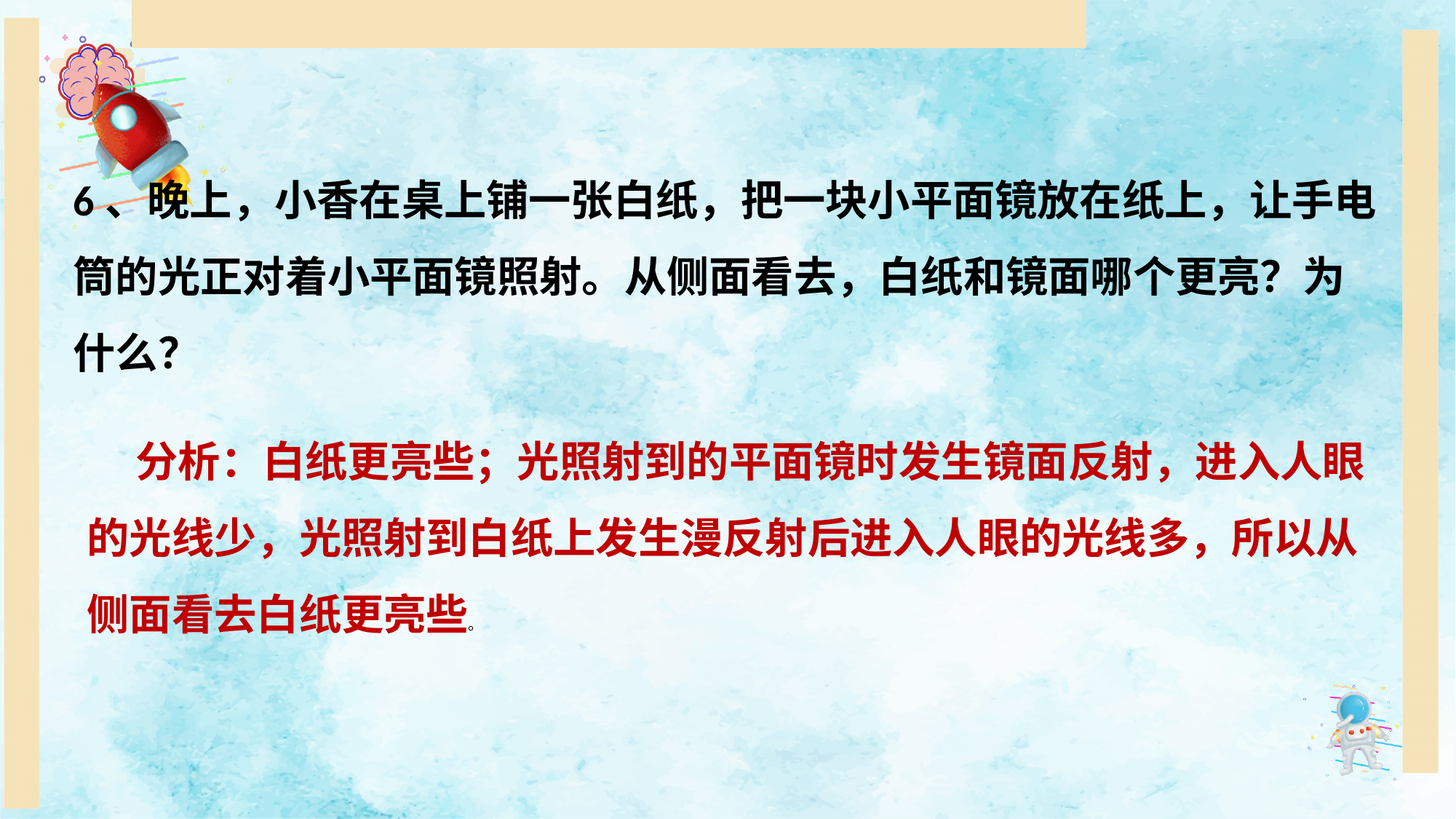

6、晚上，小香在桌上铺一张白纸，把一块小平面镜放在纸上，让手电筒的光正对着小平面镜照射。从侧面看去，白纸和镜面哪个更亮？为什么？
    分析：白纸更亮些；光照射到的平面镜时发生镜面反射，进入人眼的光线少，光照射到白纸上发生漫反射后进入人眼的光线多，所以从侧面看去白纸更亮些。